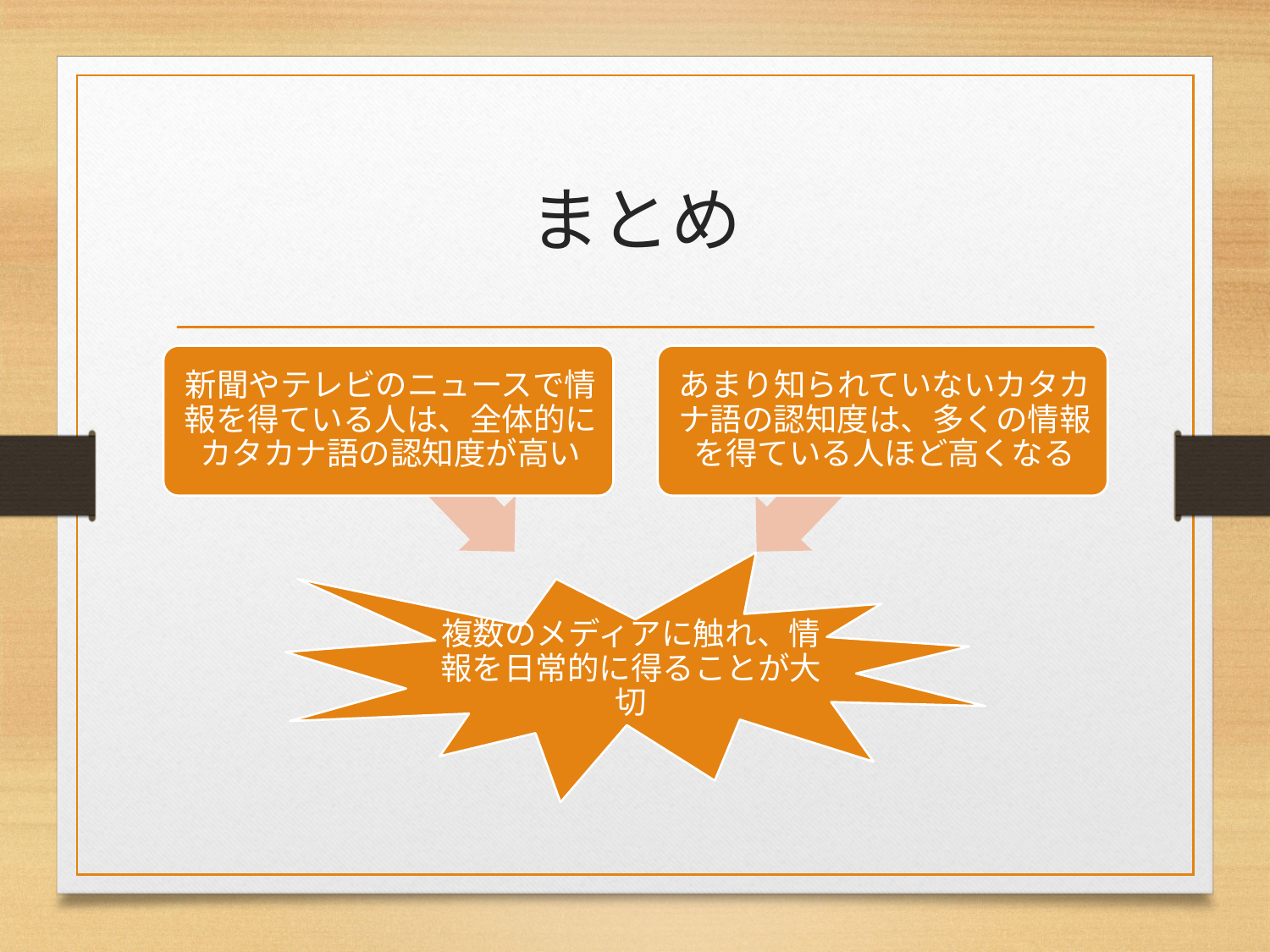

# まとめ
複数のメディアに触れ、情報を日常的に得ることが大切
新聞やテレビのニュースで情報を得ている人は、全体的にカタカナ語の認知度が高い
あまり知られていないカタカナ語の認知度は、多くの情報を得ている人ほど高くなる